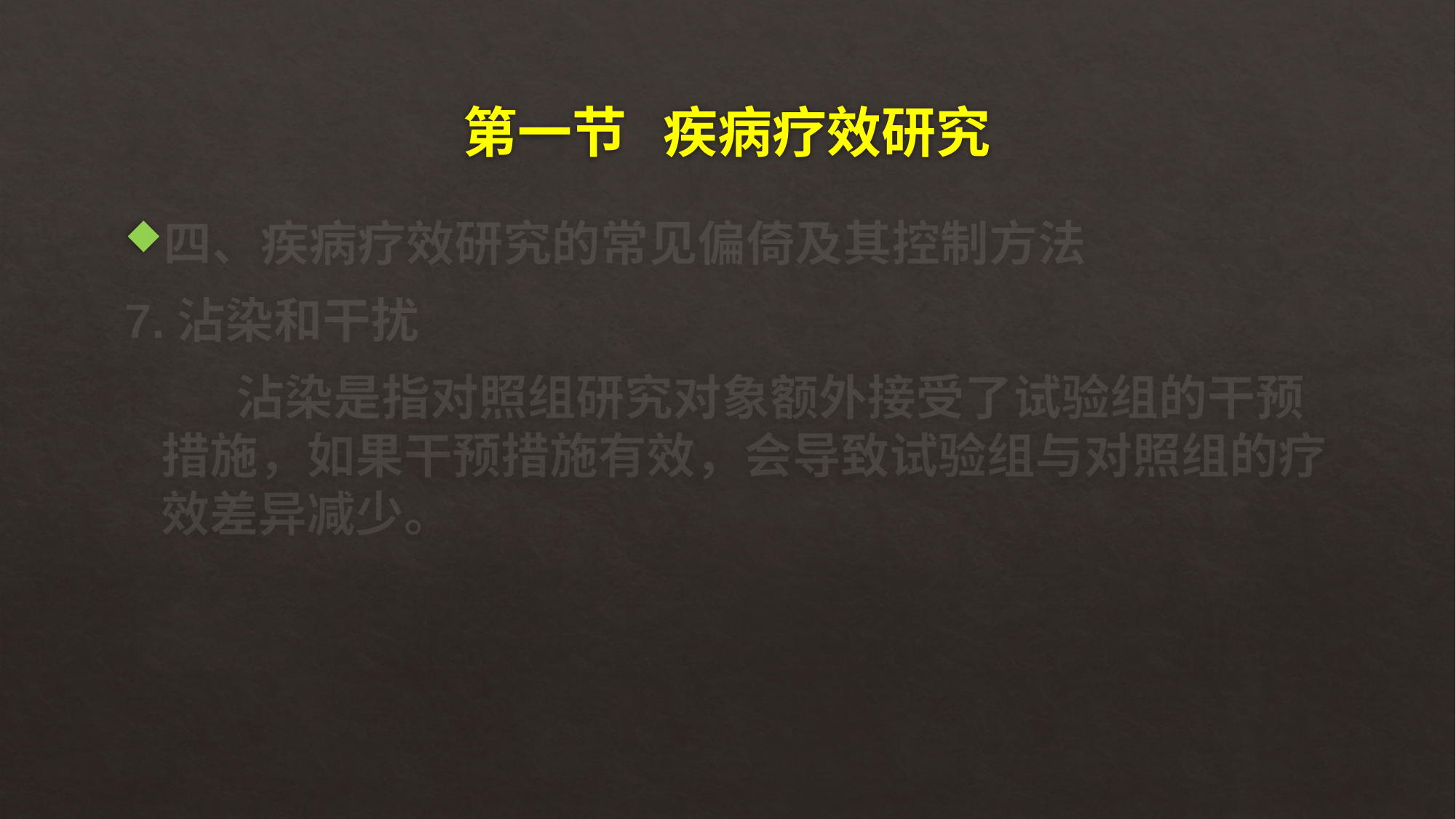

# 第一节   疾病疗效研究
四、疾病疗效研究的常见偏倚及其控制方法
7.沾染和干扰
         沾染是指对照组研究对象额外接受了试验组的干预措施，如果干预措施有效，会导致试验组与对照组的疗效差异减少。